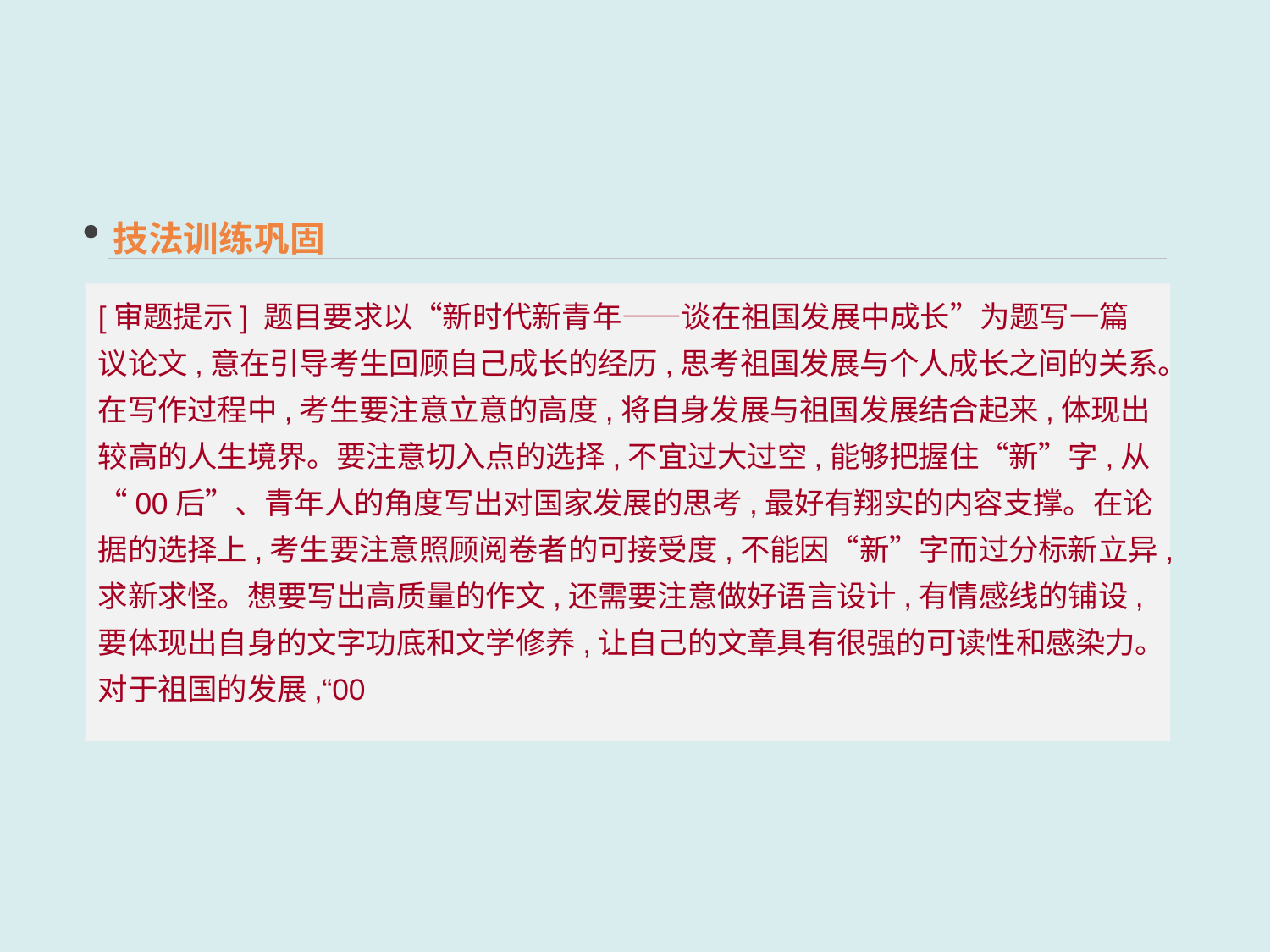

技法训练巩固

[审题提示] 题目要求以“新时代新青年——谈在祖国发展中成长”为题写一篇议论文,意在引导考生回顾自己成长的经历,思考祖国发展与个人成长之间的关系。在写作过程中,考生要注意立意的高度,将自身发展与祖国发展结合起来,体现出较高的人生境界。要注意切入点的选择,不宜过大过空,能够把握住“新”字,从“00后”、青年人的角度写出对国家发展的思考,最好有翔实的内容支撑。在论据的选择上,考生要注意照顾阅卷者的可接受度,不能因“新”字而过分标新立异,求新求怪。想要写出高质量的作文,还需要注意做好语言设计,有情感线的铺设,要体现出自身的文字功底和文学修养,让自己的文章具有很强的可读性和感染力。对于祖国的发展,“00